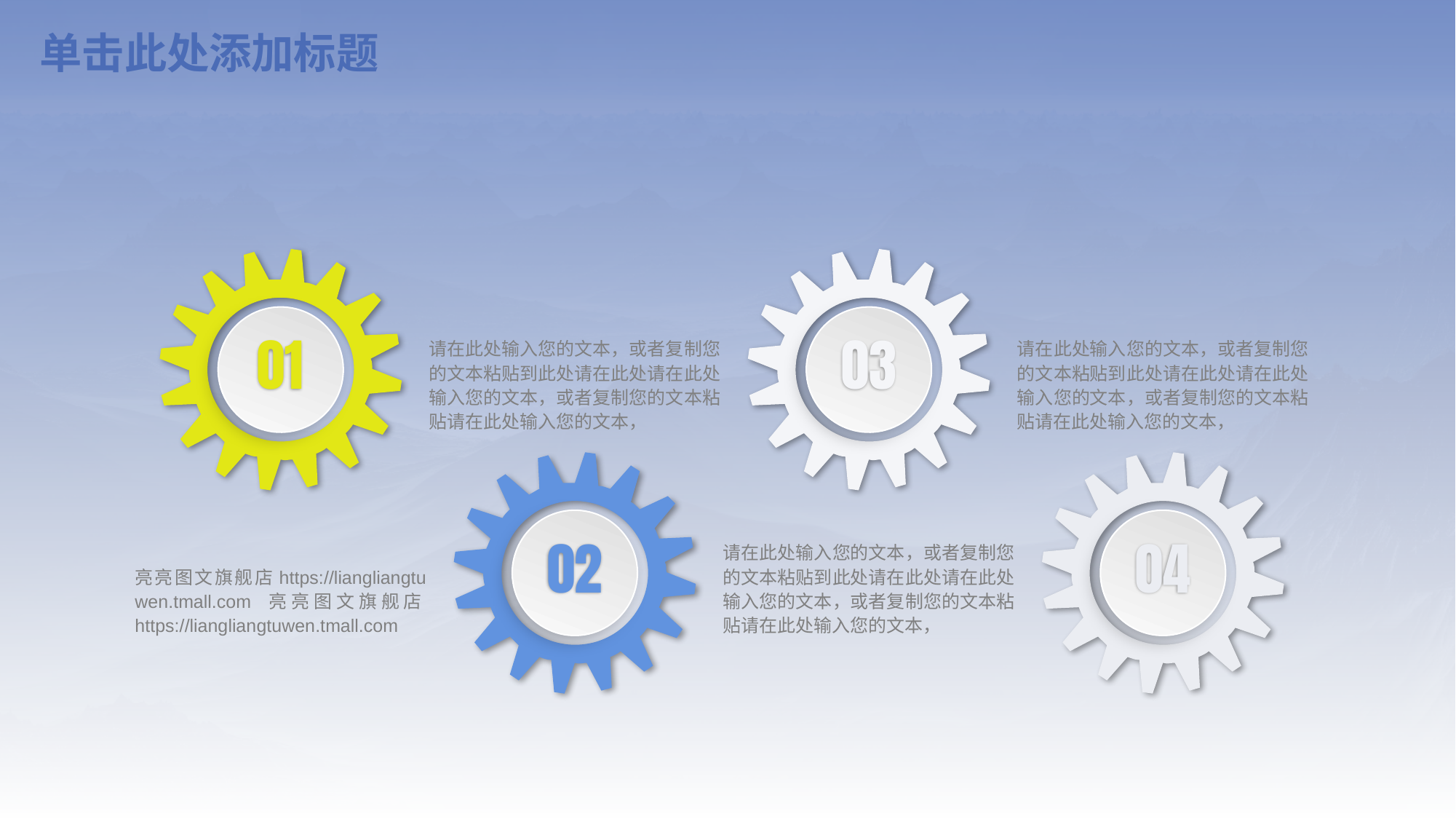

# 单击此处添加标题

01

03
请在此处输入您的文本，或者复制您的文本粘贴到此处请在此处请在此处输入您的文本，或者复制您的文本粘贴请在此处输入您的文本，
请在此处输入您的文本，或者复制您的文本粘贴到此处请在此处请在此处输入您的文本，或者复制您的文本粘贴请在此处输入您的文本，

02

04
 亮亮图文旗舰店https://liangliangtuwen.tmall.com 亮亮图文旗舰店https://liangliangtuwen.tmall.com

请在此处输入您的文本，或者复制您的文本粘贴到此处请在此处请在此处输入您的文本，或者复制您的文本粘贴请在此处输入您的文本，